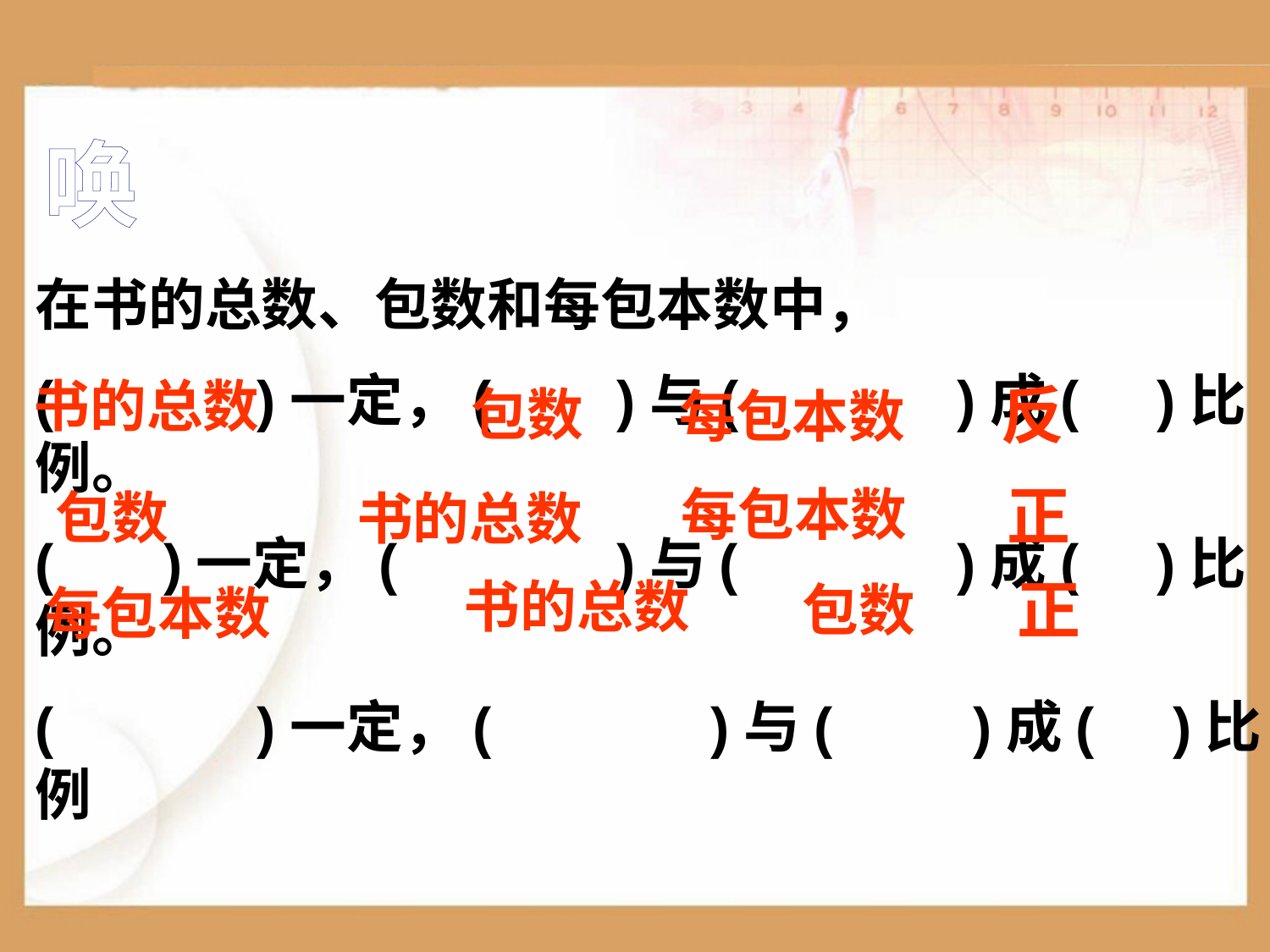

唤
在书的总数、包数和每包本数中，
(             )一定，(        )与(              )成(     )比例。
(       )一定，(              )与(              )成(     )比例。
(             )一定，(              )与(         )成(     )比例
书的总数
反
包数
每包本数
正
每包本数
包数
书的总数
正
书的总数
包数
每包本数